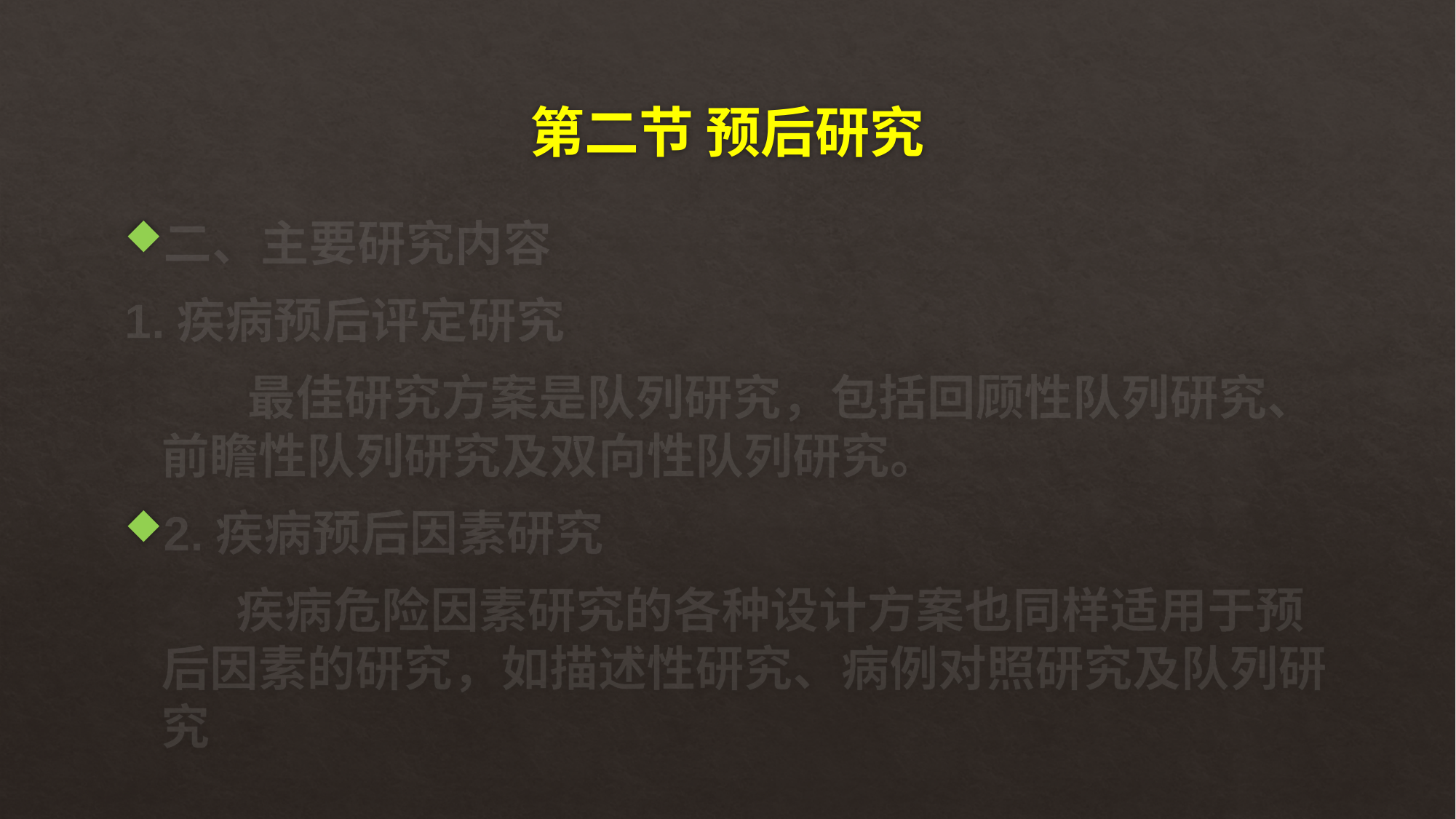

# 第二节 预后研究
二、主要研究内容
1.疾病预后评定研究
          最佳研究方案是队列研究，包括回顾性队列研究、前瞻性队列研究及双向性队列研究。
2.疾病预后因素研究
         疾病危险因素研究的各种设计方案也同样适用于预后因素的研究，如描述性研究、病例对照研究及队列研究